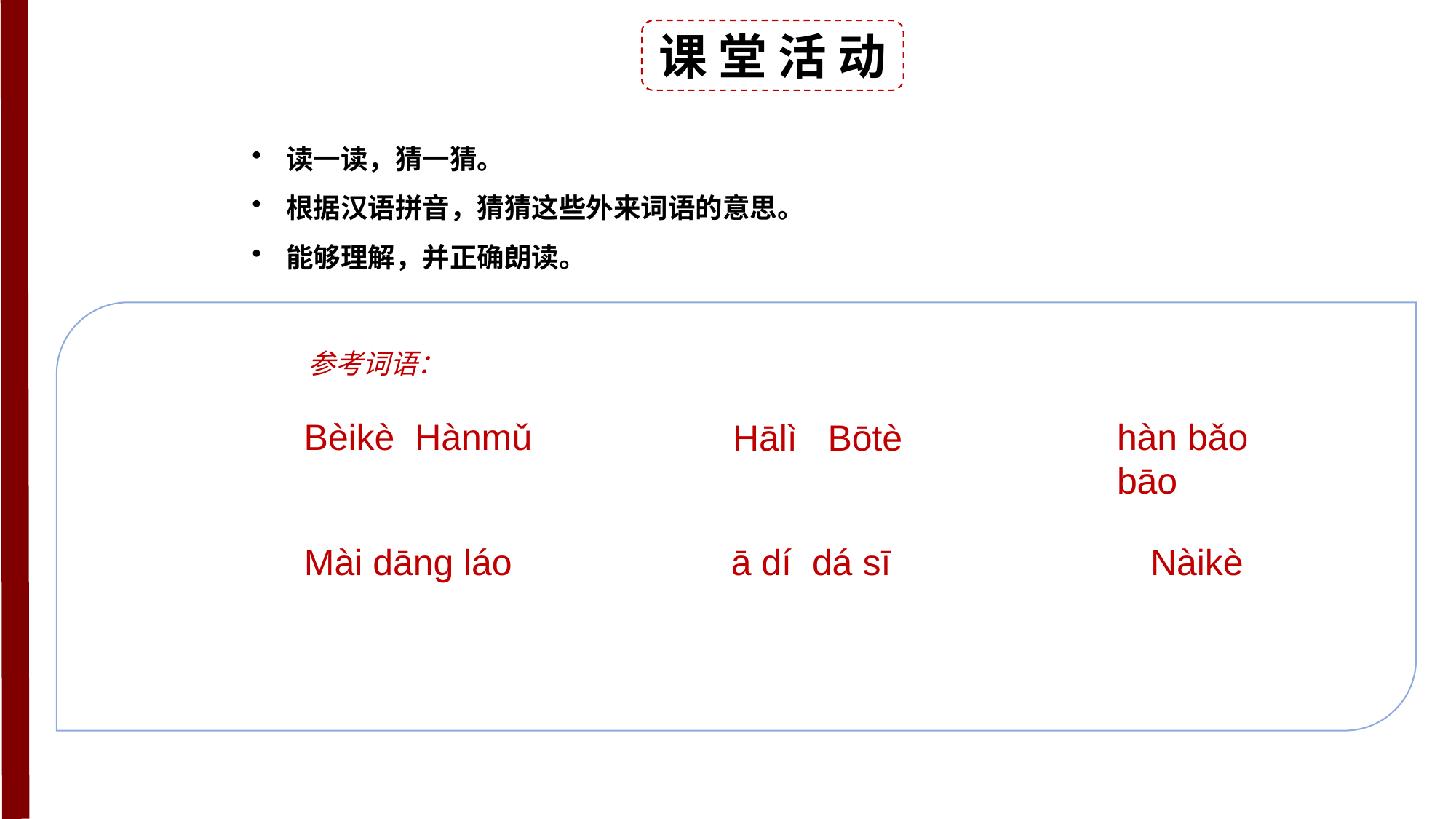

课 堂 活 动

读一读，猜一猜。
根据汉语拼音，猜猜这些外来词语的意思。
能够理解，并正确朗读。

参考词语：
Bèikè  Hànmǔ

hàn bǎo bāo

  Hālì   Bōtè

Mài dānɡ láo

 ā dí  dá sī

Nàikè